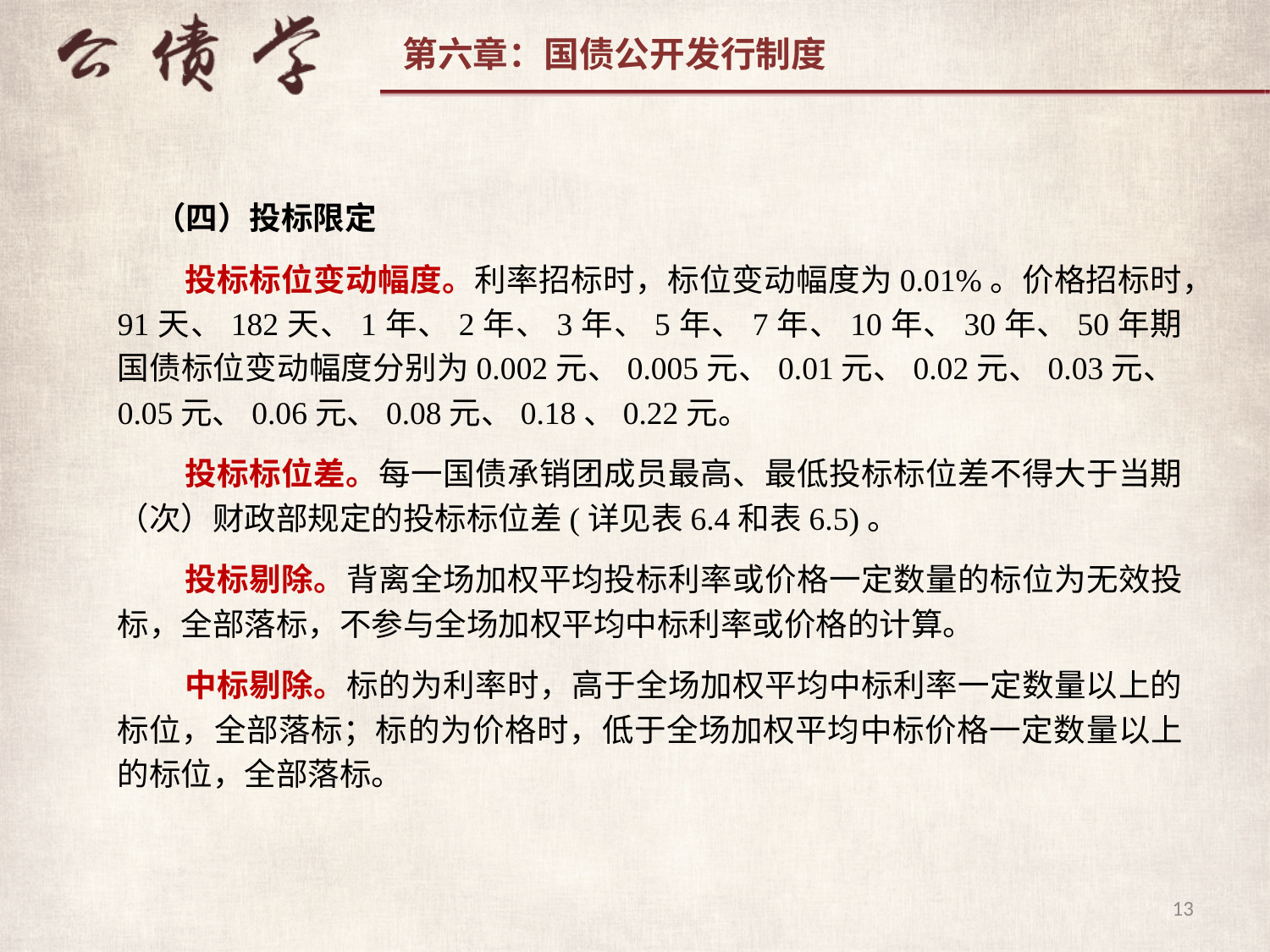

（四）投标限定
   投标标位变动幅度。利率招标时，标位变动幅度为0.01%。价格招标时，91天、182天、1年、2年、3年、5年、7年、10年、30年、50年期国债标位变动幅度分别为0.002元、0.005元、0.01元、0.02元、0.03元、0.05元、0.06元、0.08元、0.18、0.22元。
   投标标位差。每一国债承销团成员最高、最低投标标位差不得大于当期（次）财政部规定的投标标位差(详见表6.4和表6.5)。
   投标剔除。背离全场加权平均投标利率或价格一定数量的标位为无效投标，全部落标，不参与全场加权平均中标利率或价格的计算。
   中标剔除。标的为利率时，高于全场加权平均中标利率一定数量以上的标位，全部落标；标的为价格时，低于全场加权平均中标价格一定数量以上的标位，全部落标。
13